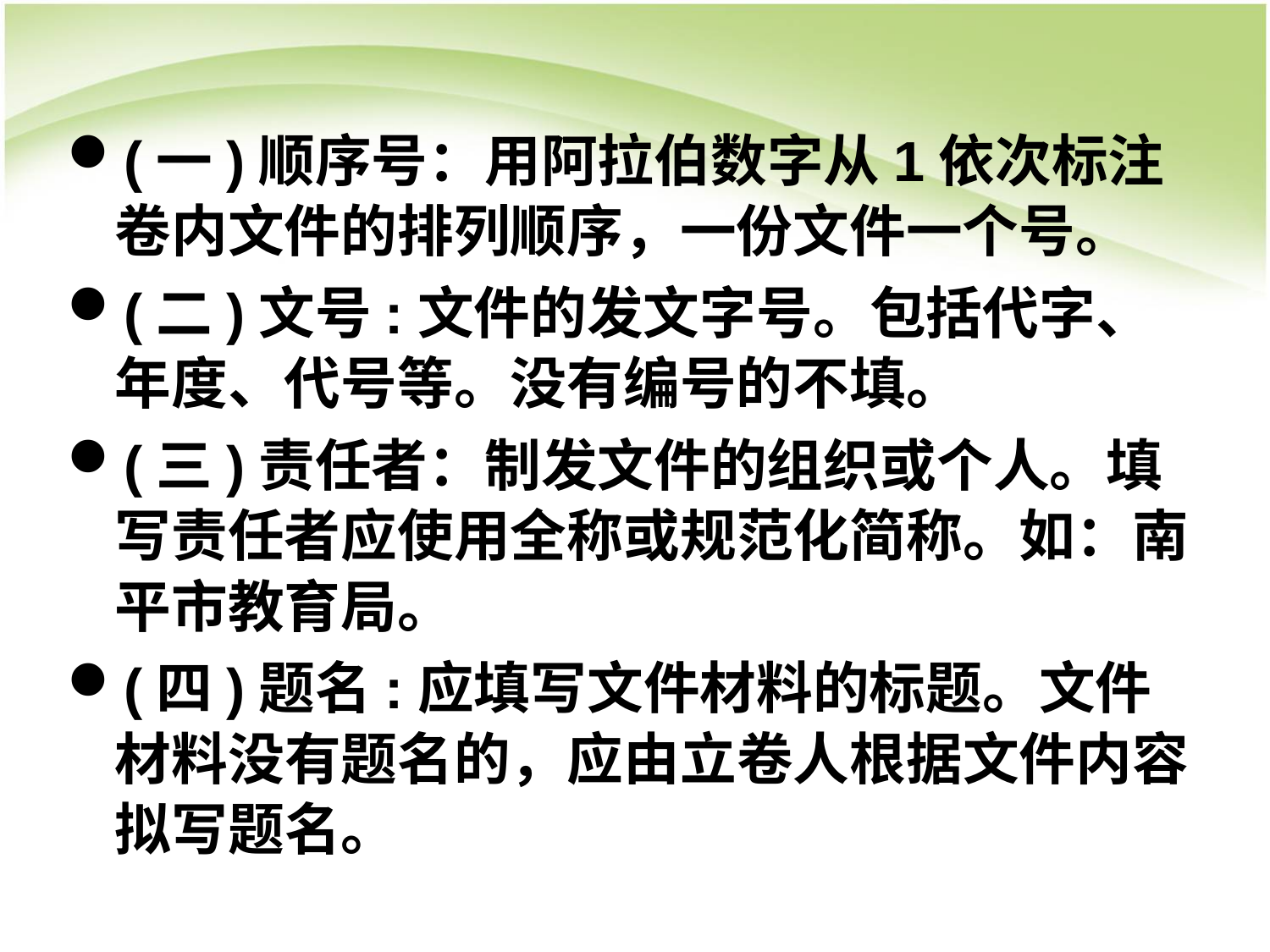

#
(一)顺序号：用阿拉伯数字从1依次标注卷内文件的排列顺序，一份文件一个号。
(二)文号:文件的发文字号。包括代字、年度、代号等。没有编号的不填。
(三)责任者：制发文件的组织或个人。填写责任者应使用全称或规范化简称。如：南平市教育局。
(四)题名:应填写文件材料的标题。文件材料没有题名的，应由立卷人根据文件内容拟写题名。